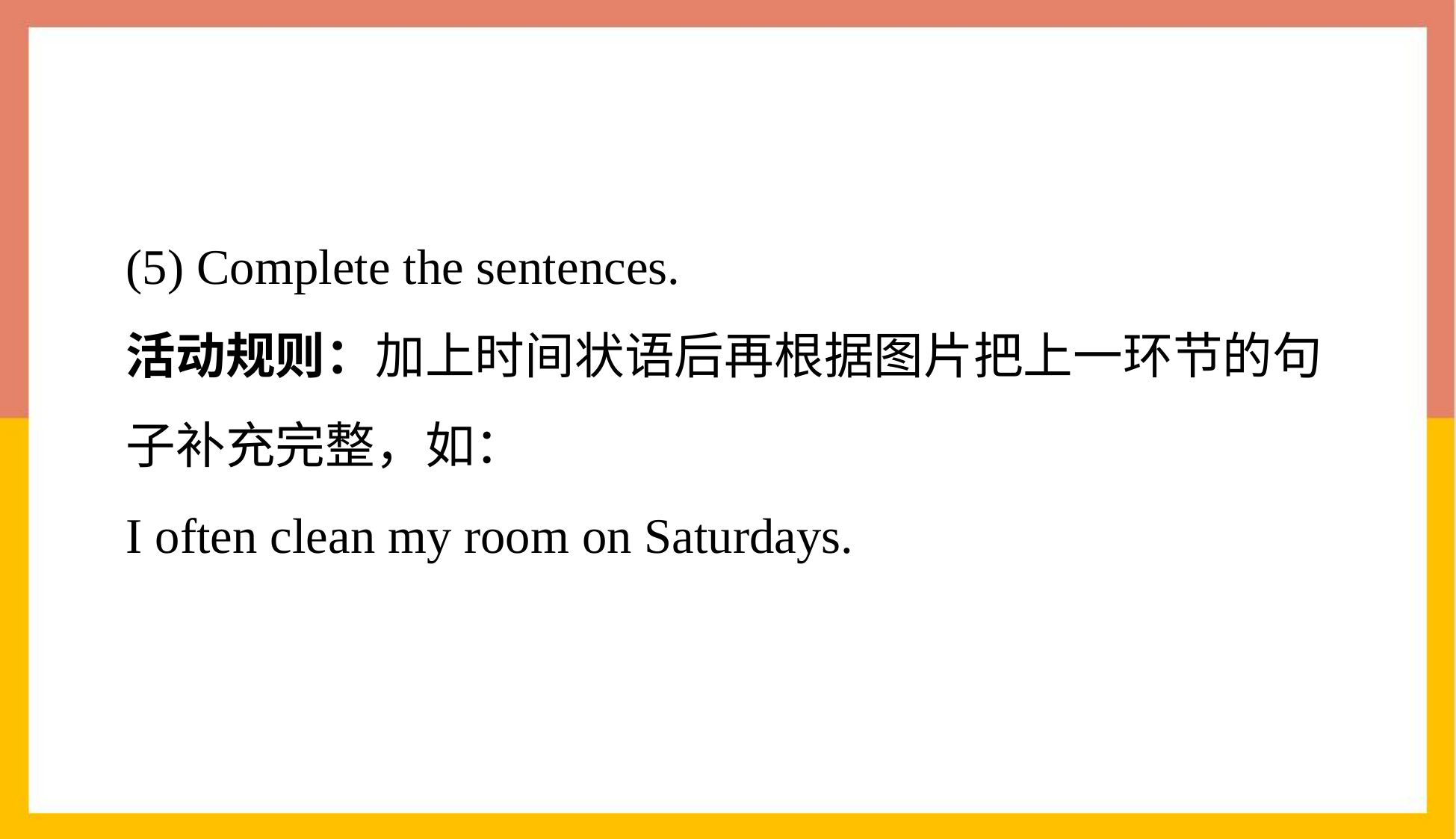

(5) Complete the sentences.
活动规则：加上时间状语后再根据图片把上一环节的句子补充完整，如：
I often clean my room on Saturdays.